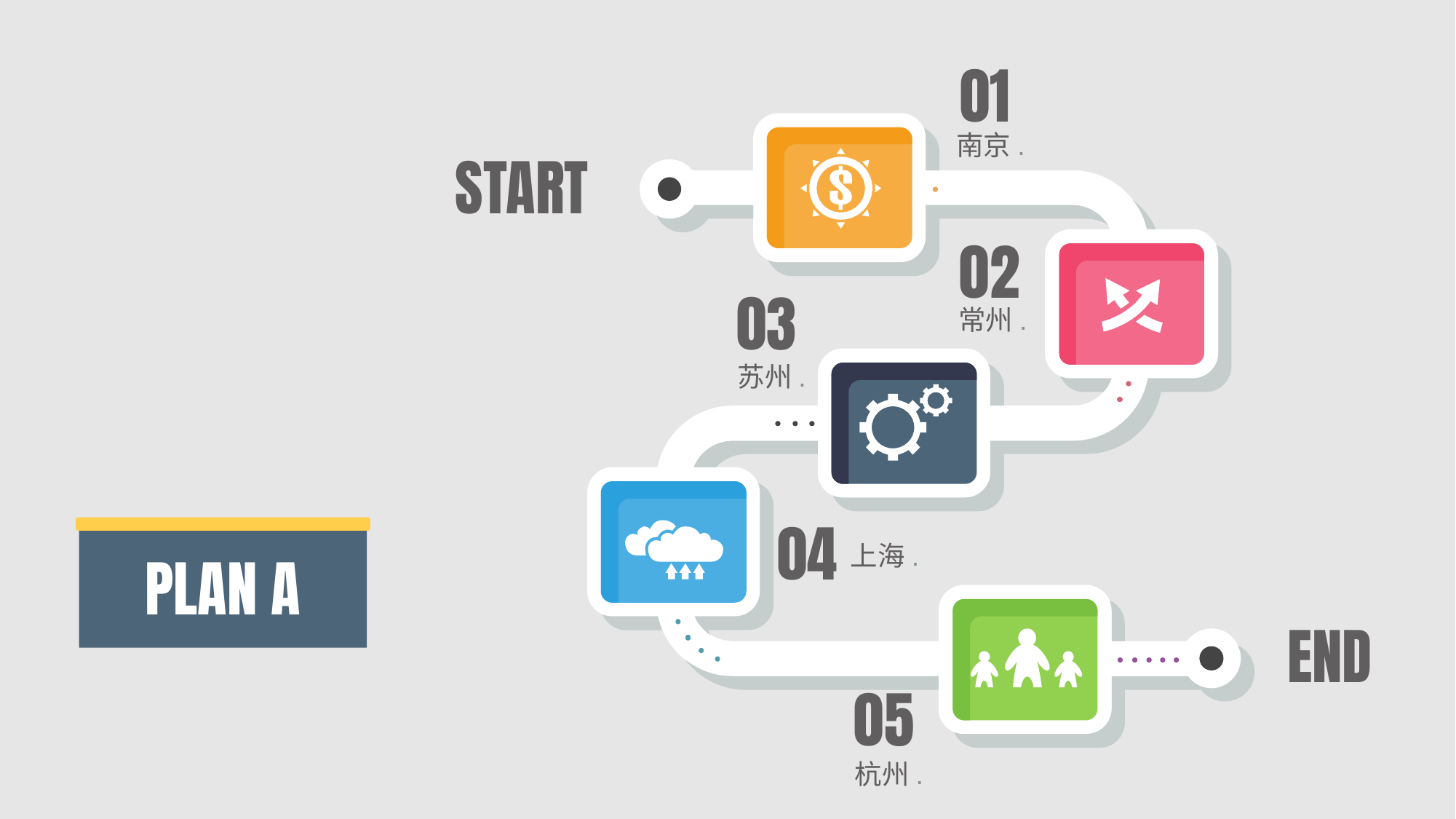

01

南京.

02

03
常州.
苏州.

04

上海.

05
杭州.
START
END

PLAN A